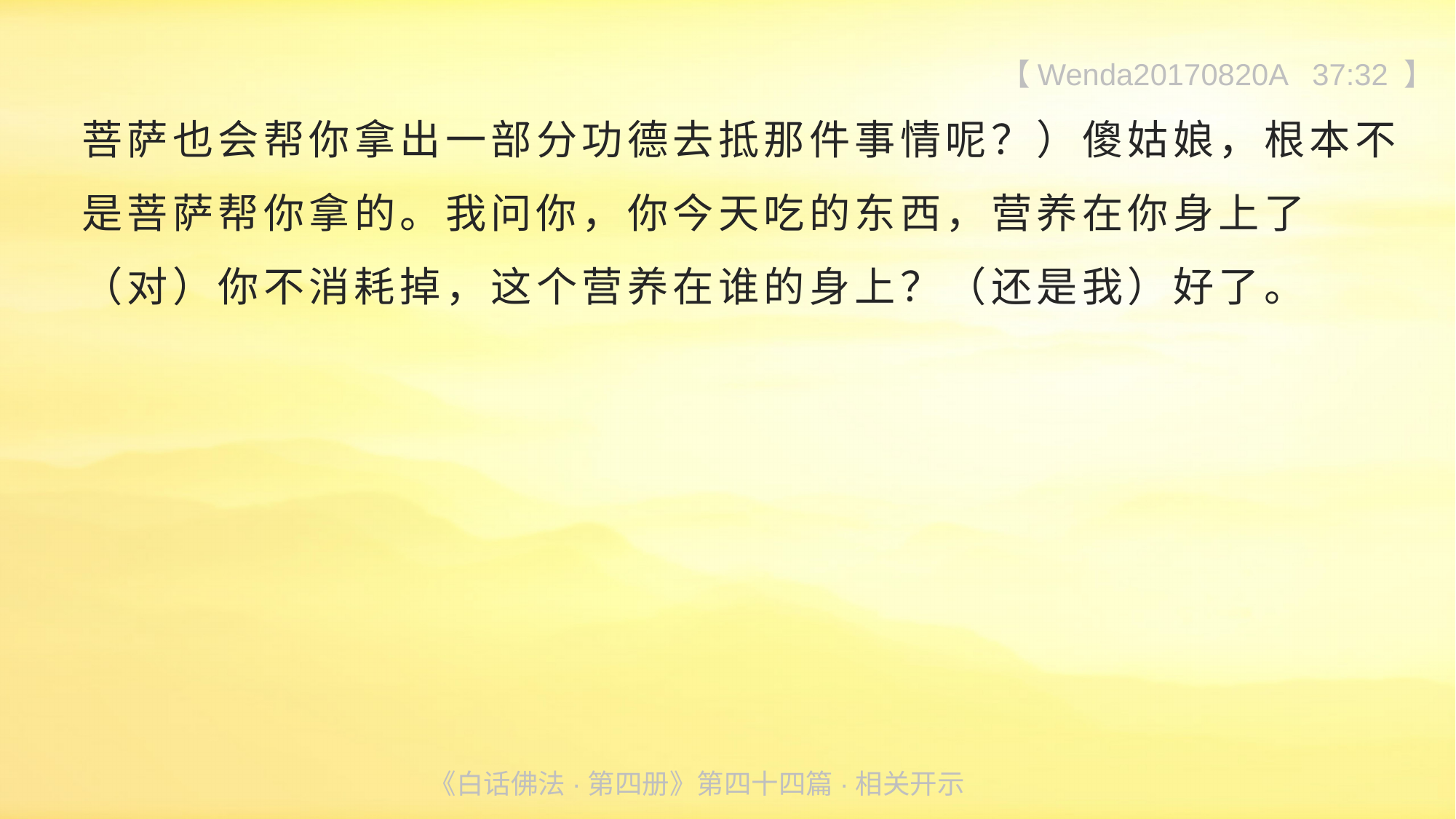

【Wenda20170820A   37:32 】
菩萨也会帮你拿出一部分功德去抵那件事情呢？）傻姑娘，根本不是菩萨帮你拿的。我问你，你今天吃的东西，营养在你身上了（对）你不消耗掉，这个营养在谁的身上？（还是我）好了。

《白话佛法·第四册》第四十四篇·相关开示